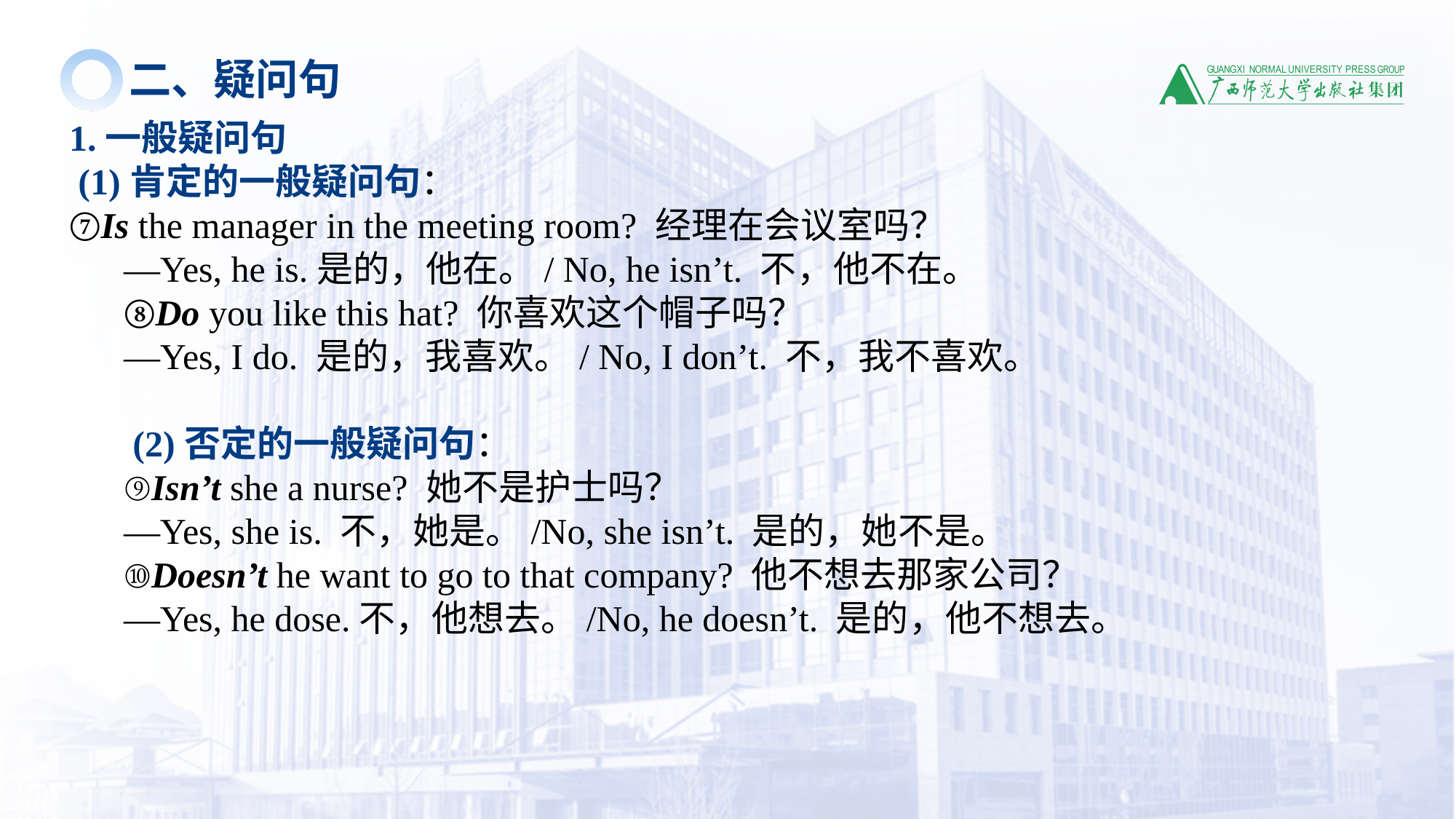

二、疑问句

1.一般疑问句
 (1)肯定的一般疑问句：
⑦Is the manager in the meeting room? 经理在会议室吗？
—Yes, he is.是的，他在。/ No, he isn’t. 不，他不在。
⑧Do you like this hat? 你喜欢这个帽子吗？
—Yes, I do. 是的，我喜欢。/ No, I don’t. 不，我不喜欢。

 (2)否定的一般疑问句：
⑨Isn’t she a nurse? 她不是护士吗？
—Yes, she is. 不，她是。/No, she isn’t. 是的，她不是。
⑩Doesn’t he want to go to that company? 他不想去那家公司？
—Yes, he dose.不，他想去。/No, he doesn’t. 是的，他不想去。